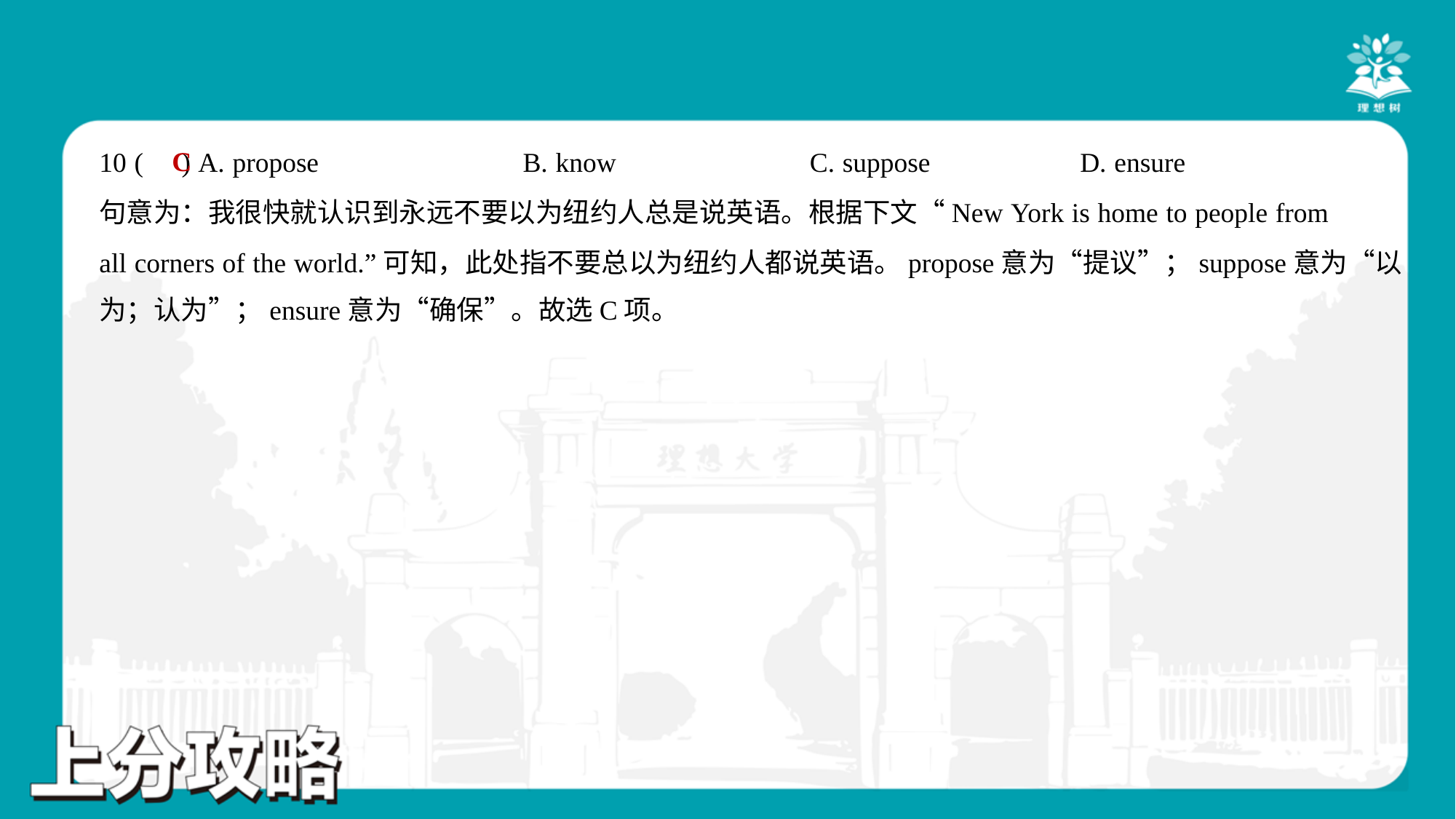

C
10 (     ) A. propose	B. know	C. suppose	D. ensure
句意为：我很快就认识到永远不要以为纽约人总是说英语。根据下文“New York is home to people from
all corners of the world.”可知，此处指不要总以为纽约人都说英语。propose意为“提议”；suppose意为“以
为；认为”；ensure意为“确保”。故选C项。